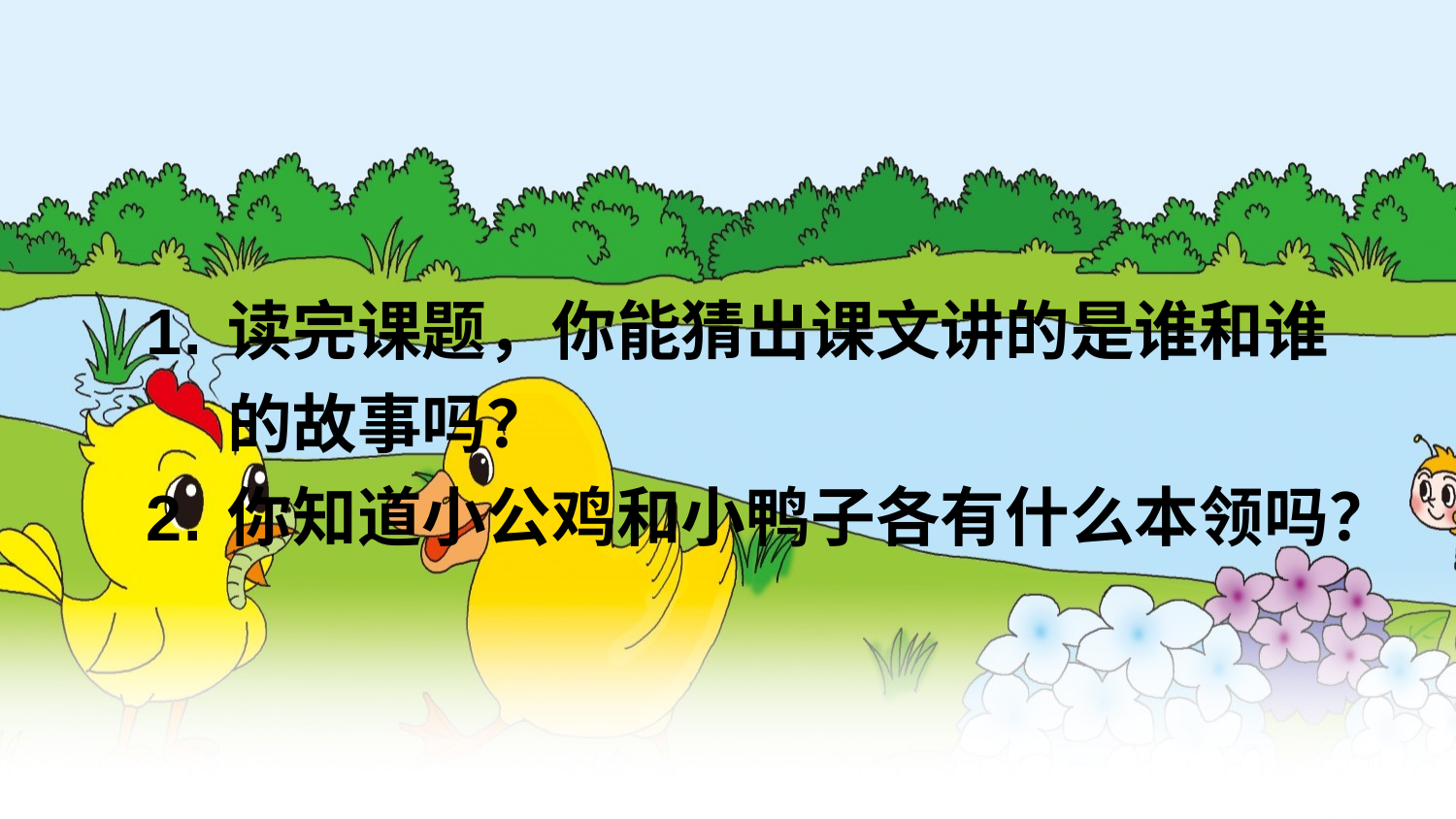

读完课题，你能猜出课文讲的是谁和谁的故事吗？
你知道小公鸡和小鸭子各有什么本领吗？